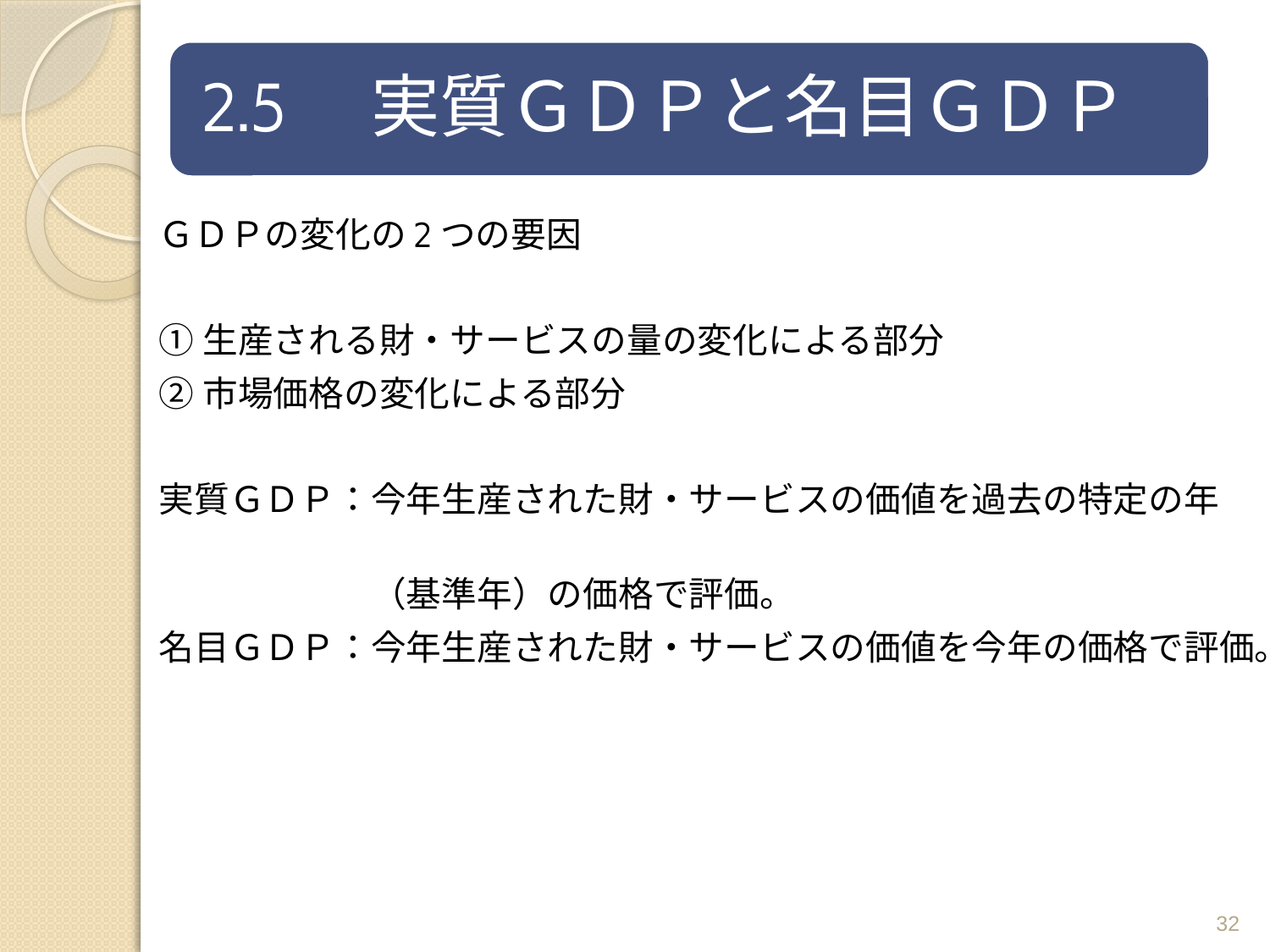

2.5　実質ＧＤＰと名目ＧＤＰ
ＧＤＰの変化の2つの要因

①生産される財・サービスの量の変化による部分
②市場価格の変化による部分

実質ＧＤＰ：今年生産された財・サービスの価値を過去の特定の年
　　　　　　（基準年）の価格で評価。
名目ＧＤＰ：今年生産された財・サービスの価値を今年の価格で評価。
32